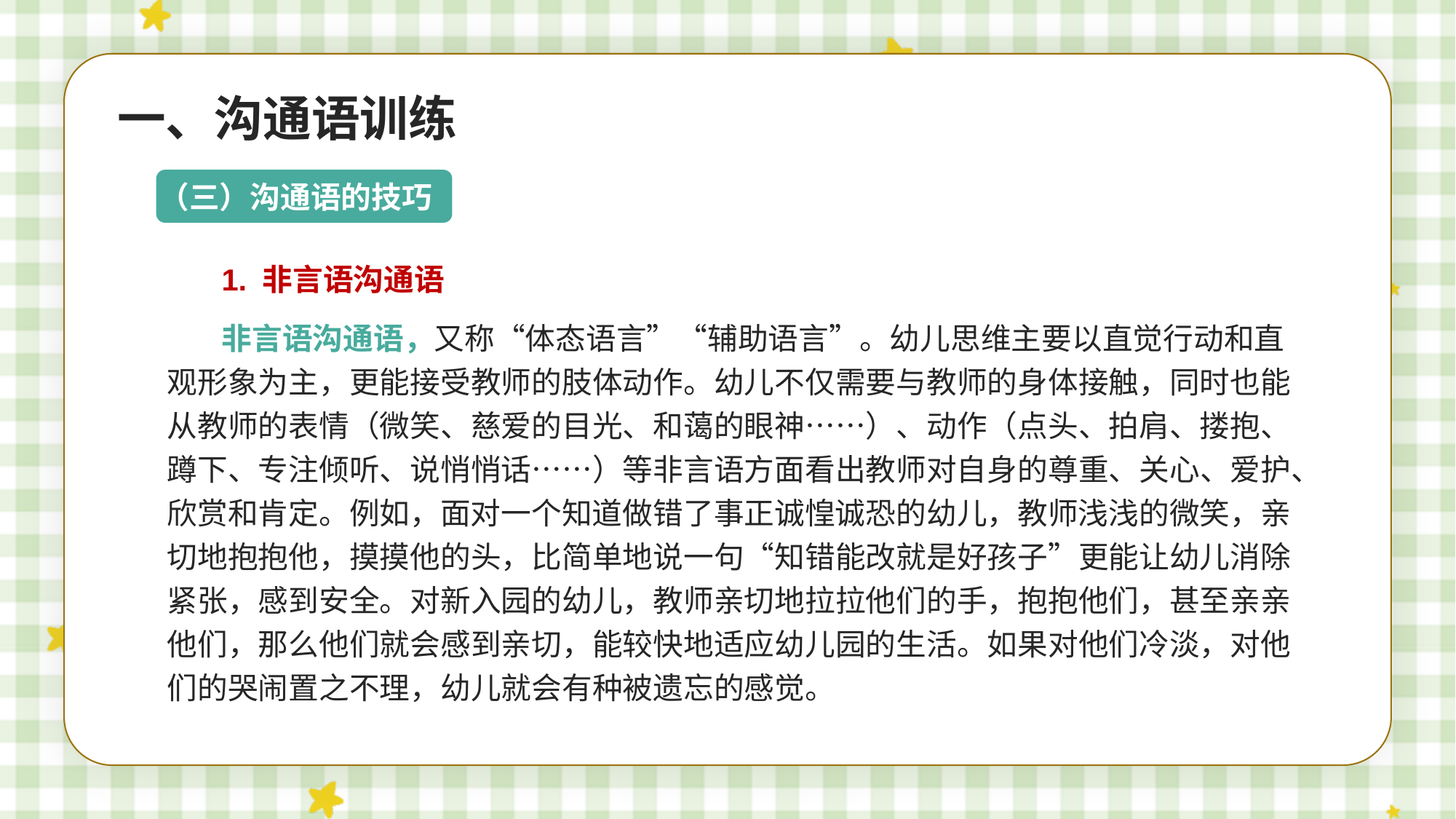

一、沟通语训练
（三）沟通语的技巧
1. 非言语沟通语
非言语沟通语，又称“体态语言”“辅助语言”。幼儿思维主要以直觉行动和直观形象为主，更能接受教师的肢体动作。幼儿不仅需要与教师的身体接触，同时也能从教师的表情（微笑、慈爱的目光、和蔼的眼神……）、动作（点头、拍肩、搂抱、蹲下、专注倾听、说悄悄话……）等非言语方面看出教师对自身的尊重、关心、爱护、欣赏和肯定。例如，面对一个知道做错了事正诚惶诚恐的幼儿，教师浅浅的微笑，亲切地抱抱他，摸摸他的头，比简单地说一句“知错能改就是好孩子”更能让幼儿消除紧张，感到安全。对新入园的幼儿，教师亲切地拉拉他们的手，抱抱他们，甚至亲亲他们，那么他们就会感到亲切，能较快地适应幼儿园的生活。如果对他们冷淡，对他们的哭闹置之不理，幼儿就会有种被遗忘的感觉。